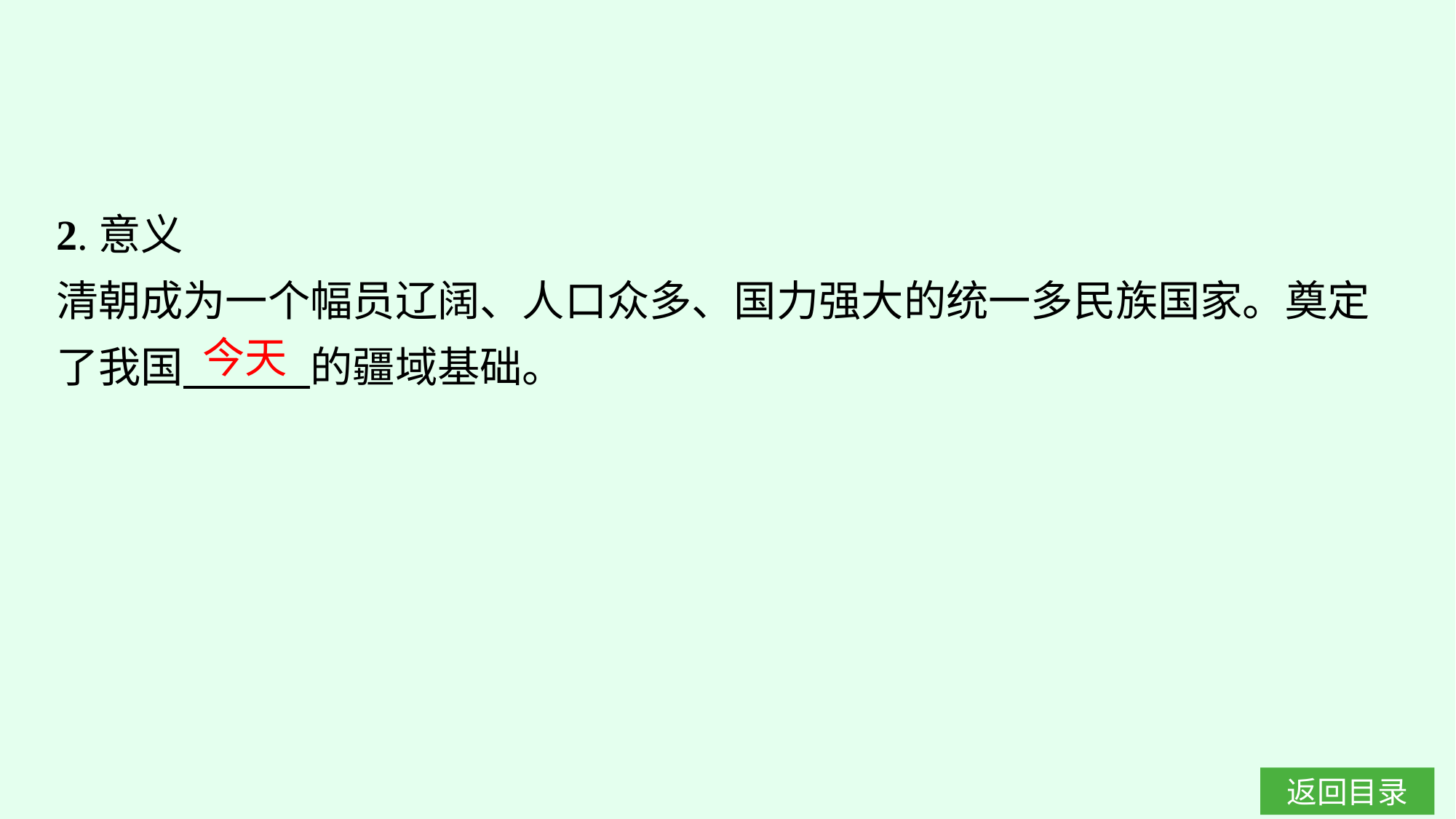

2.意义
清朝成为一个幅员辽阔、人口众多、国力强大的统一多民族国家。奠定了我国　　　的疆域基础。
今天